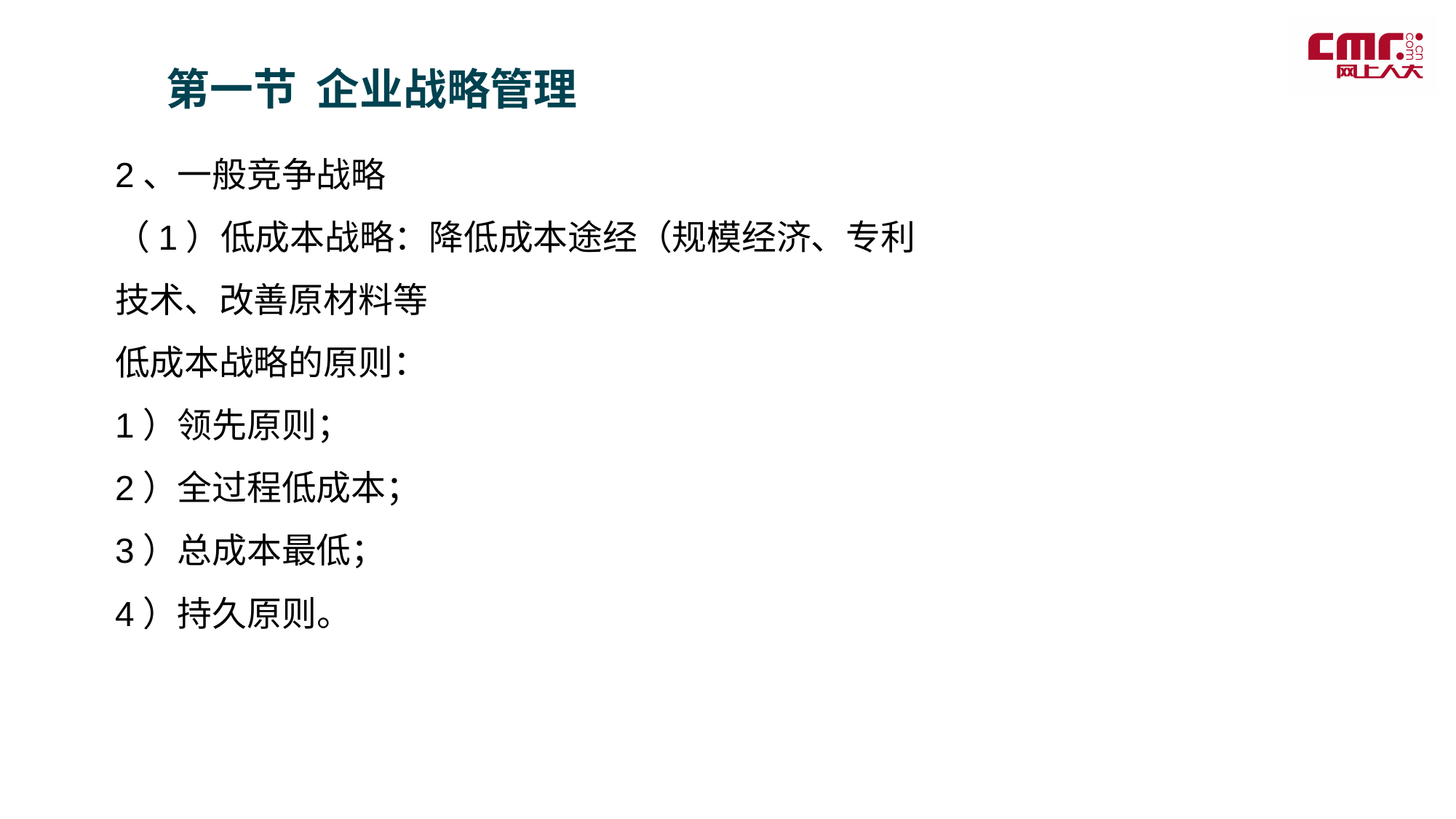

第一节  企业战略管理
2、一般竞争战略
（1）低成本战略：降低成本途经（规模经济、专利技术、改善原材料等
低成本战略的原则：
1）领先原则；
2）全过程低成本；
3）总成本最低；
4）持久原则。